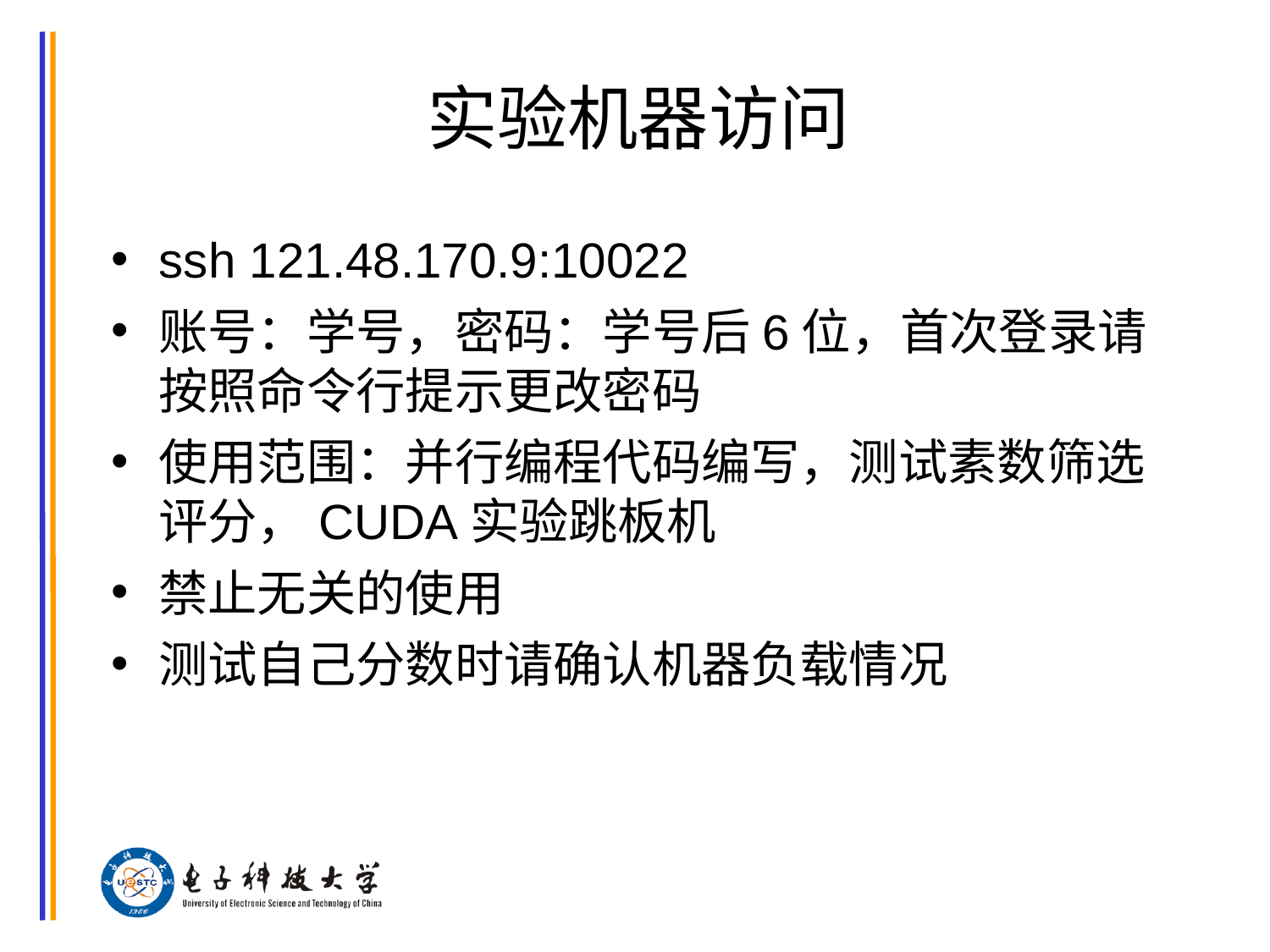

# 实验机器访问
ssh 121.48.170.9:10022
账号：学号，密码：学号后6位，首次登录请按照命令行提示更改密码
使用范围：并行编程代码编写，测试素数筛选评分，CUDA实验跳板机
禁止无关的使用
测试自己分数时请确认机器负载情况